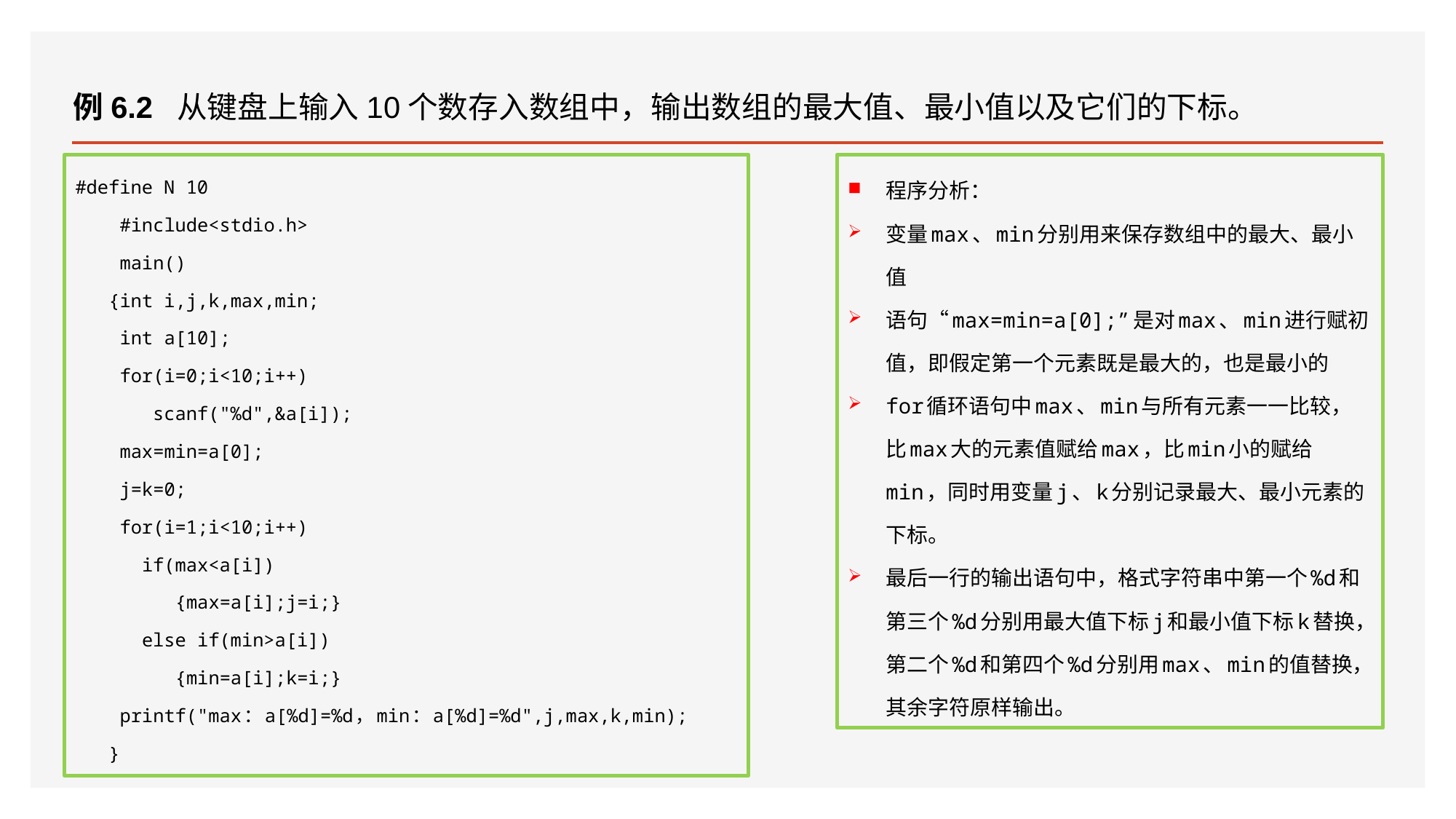

# 例6.2  从键盘上输入10个数存入数组中，输出数组的最大值、最小值以及它们的下标。
程序分析：
变量max、min分别用来保存数组中的最大、最小值
语句“max=min=a[0];”是对max、min进行赋初值，即假定第一个元素既是最大的，也是最小的
for循环语句中max、min与所有元素一一比较，比max大的元素值赋给max，比min小的赋给min，同时用变量j、k分别记录最大、最小元素的下标。
最后一行的输出语句中，格式字符串中第一个%d和第三个%d分别用最大值下标j和最小值下标k替换，第二个%d和第四个%d分别用max、min的值替换，其余字符原样输出。

#define N 10
    #include<stdio.h>
    main()
   {int i,j,k,max,min;
    int a[10];
    for(i=0;i<10;i++)
       scanf("%d",&a[i]);
    max=min=a[0];
    j=k=0;
    for(i=1;i<10;i++)
      if(max<a[i])
         {max=a[i];j=i;}
      else if(min>a[i])
         {min=a[i];k=i;}
    printf("max：a[%d]=%d，min：a[%d]=%d",j,max,k,min);
   }